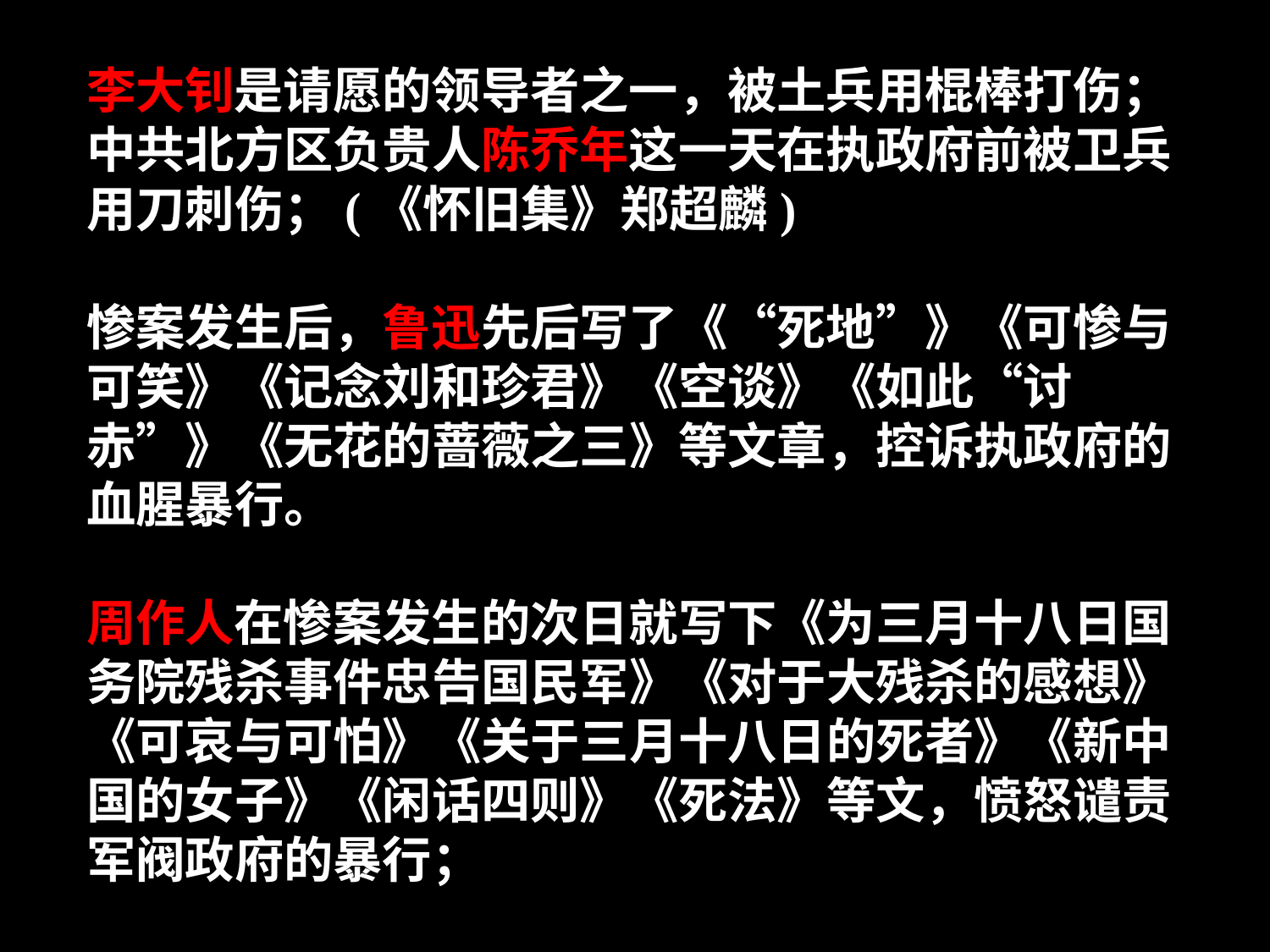

李大钊是请愿的领导者之一，被土兵用棍棒打伤；中共北方区负贵人陈乔年这一天在执政府前被卫兵用刀刺伤；(《怀旧集》郑超麟)
惨案发生后，鲁迅先后写了《“死地”》《可惨与可笑》《记念刘和珍君》《空谈》《如此“讨赤”》《无花的蔷薇之三》等文章，控诉执政府的血腥暴行。
周作人在惨案发生的次日就写下《为三月十八日国务院残杀事件忠告国民军》《对于大残杀的感想》《可哀与可怕》《关于三月十八日的死者》《新中国的女子》《闲话四则》《死法》等文，愤怒谴责军阀政府的暴行；